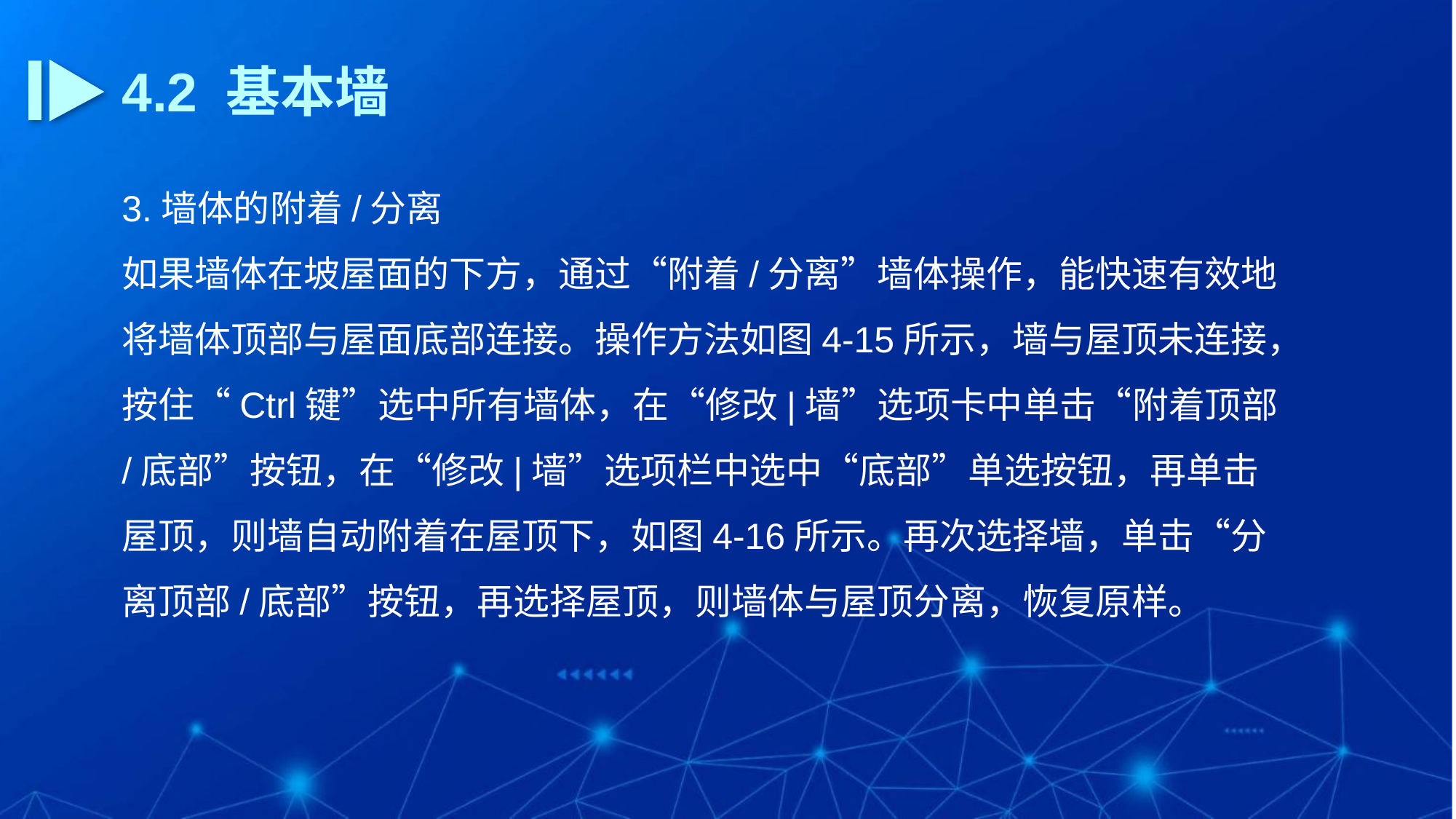

4.2 基本墙

3.墙体的附着/分离
如果墙体在坡屋面的下方，通过“附着/分离”墙体操作，能快速有效地将墙体顶部与屋面底部连接。操作方法如图4-15所示，墙与屋顶未连接，按住“Ctrl键”选中所有墙体，在“修改|墙”选项卡中单击“附着顶部/底部”按钮，在“修改|墙”选项栏中选中“底部”单选按钮，再单击屋顶，则墙自动附着在屋顶下，如图4-16所示。再次选择墙，单击“分离顶部/底部”按钮，再选择屋顶，则墙体与屋顶分离，恢复原样。